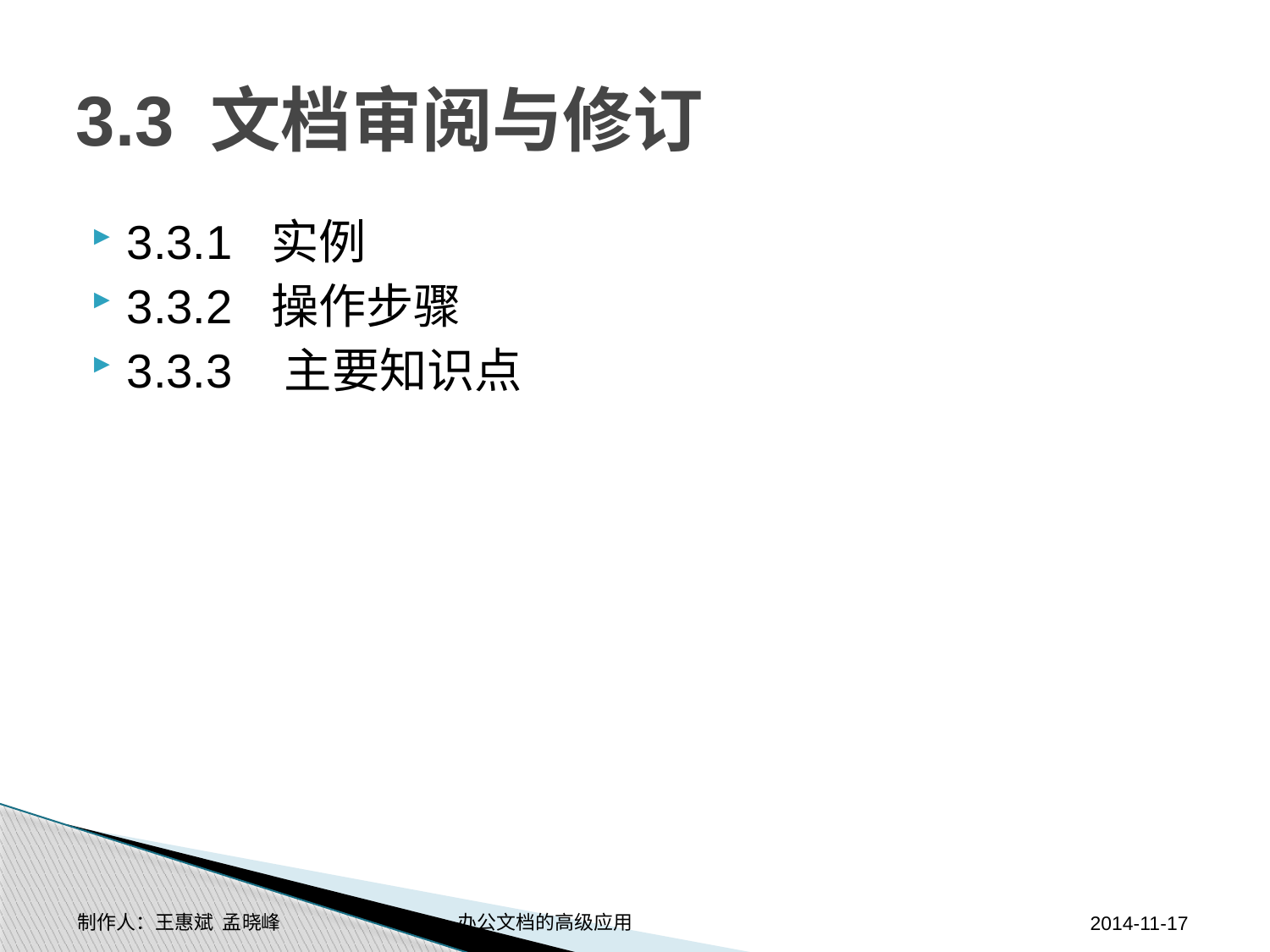

# 3.3 文档审阅与修订
3.3.1  实例
3.3.2  操作步骤
3.3.3   主要知识点
制作人：王惠斌  孟晓峰                                        办公文档的高级应用
2014-11-17